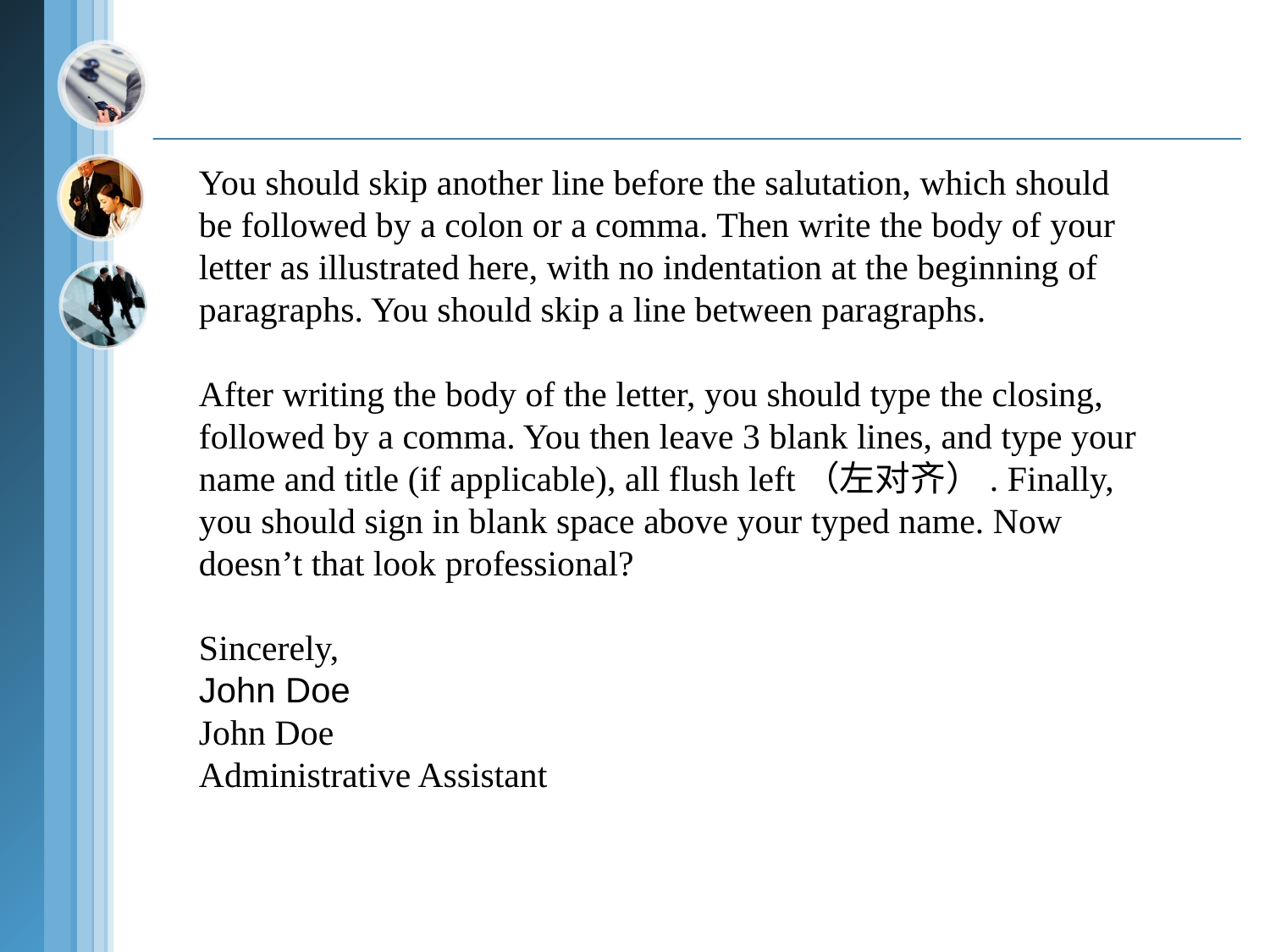

You should skip another line before the salutation, which should
be followed by a colon or a comma. Then write the body of your
letter as illustrated here, with no indentation at the beginning of
paragraphs. You should skip a line between paragraphs.

After writing the body of the letter, you should type the closing,
followed by a comma. You then leave 3 blank lines, and type your
name and title (if applicable), all flush left（左对齐）. Finally,
you should sign in blank space above your typed name. Now
doesn’t that look professional?

Sincerely,
John Doe
John Doe
Administrative Assistant